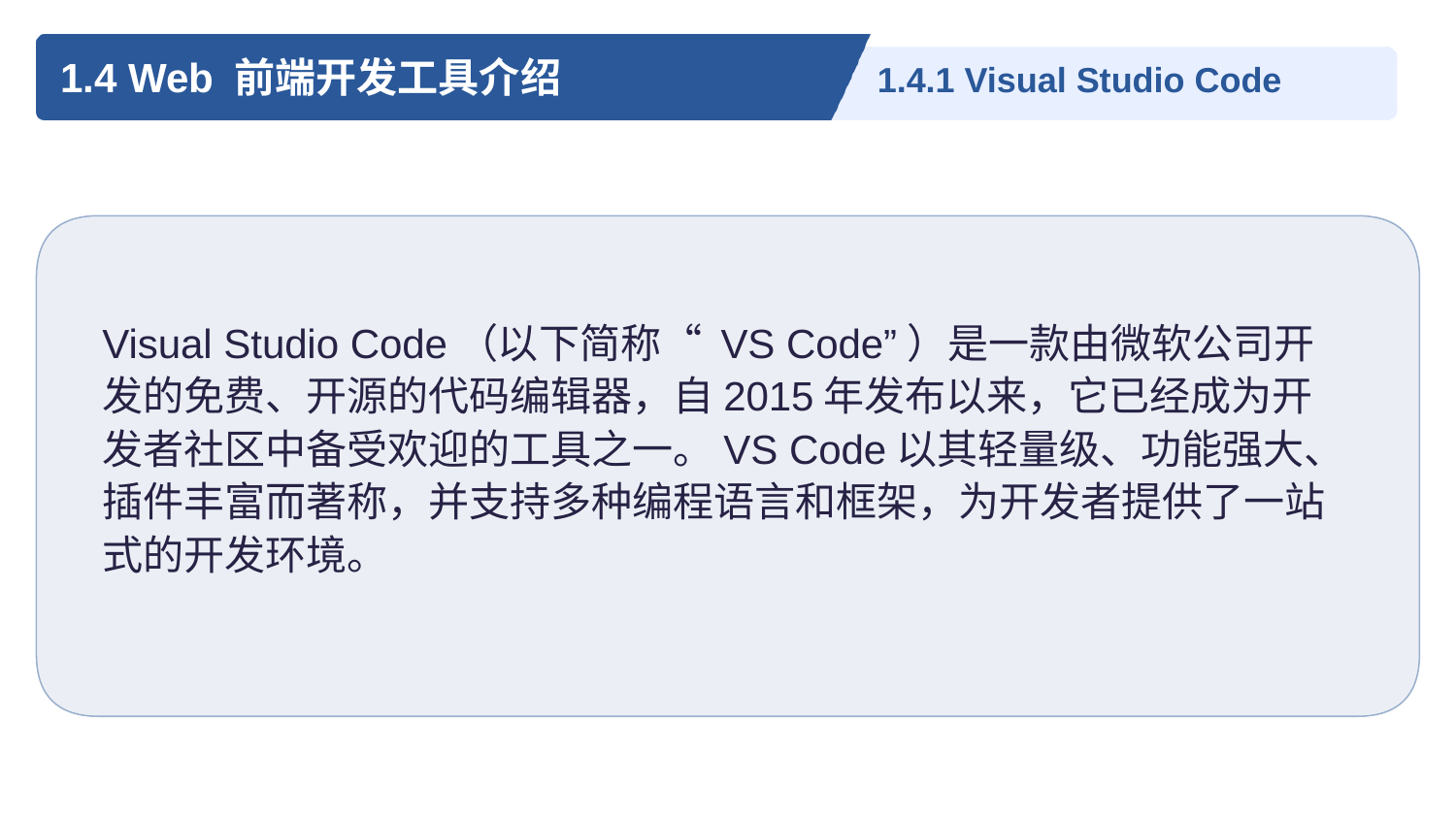

1.4 Web 前端开发工具介绍
1.4.1 Visual Studio Code

Visual Studio Code（以下简称“ VS Code”）是一款由微软公司开发的免费、开源的代码编辑器，自2015年发布以来，它已经成为开发者社区中备受欢迎的工具之一。VS Code以其轻量级、功能强大、插件丰富而著称，并支持多种编程语言和框架，为开发者提供了一站式的开发环境。